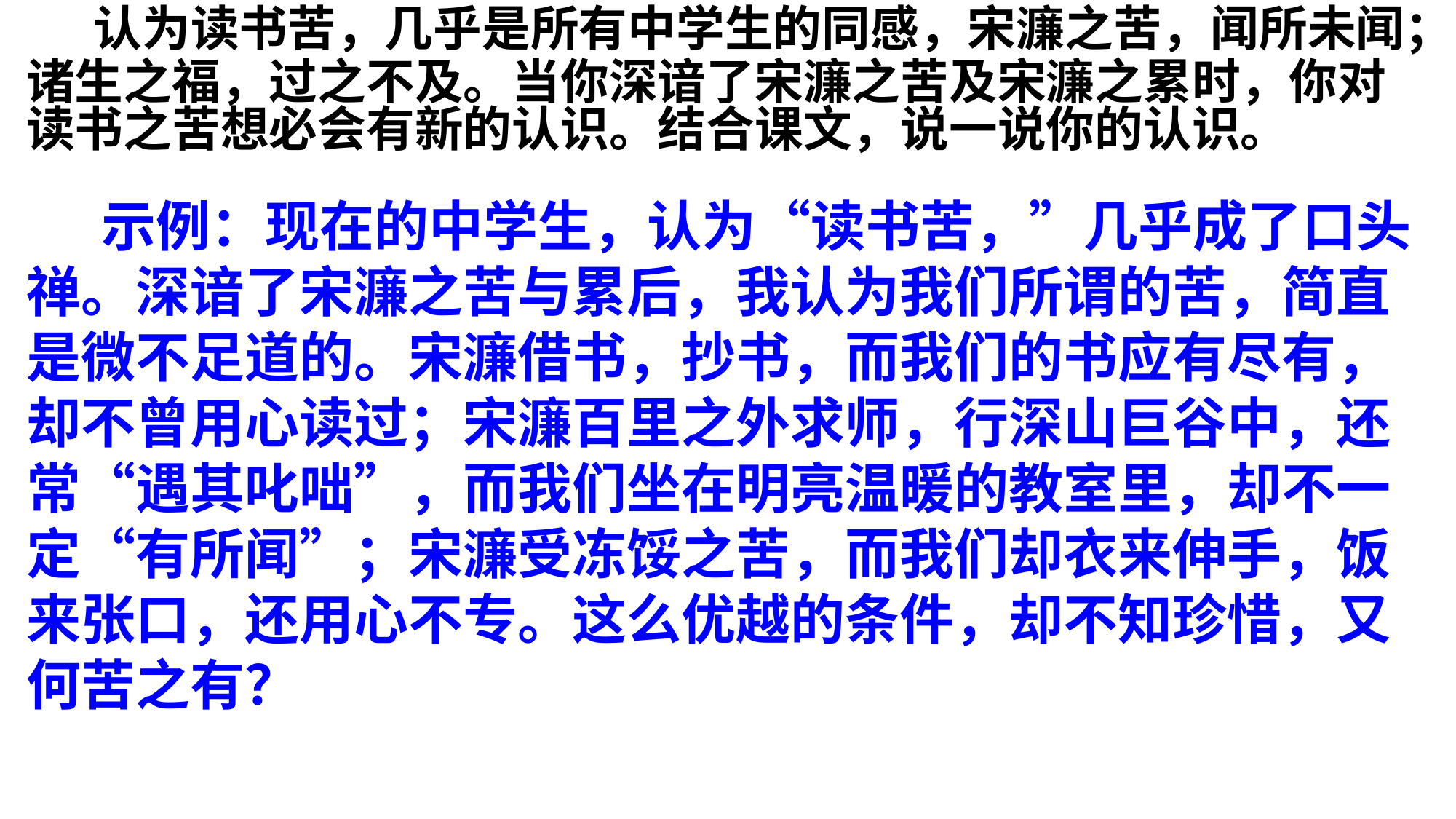

认为读书苦，几乎是所有中学生的同感，宋濂之苦，闻所未闻；诸生之福，过之不及。当你深谙了宋濂之苦及宋濂之累时，你对读书之苦想必会有新的认识。结合课文，说一说你的认识。
     示例：现在的中学生，认为“读书苦，”几乎成了口头禅。深谙了宋濂之苦与累后，我认为我们所谓的苦，简直是微不足道的。宋濂借书，抄书，而我们的书应有尽有，却不曾用心读过；宋濂百里之外求师，行深山巨谷中，还常“遇其叱咄”，而我们坐在明亮温暖的教室里，却不一定“有所闻”；宋濂受冻馁之苦，而我们却衣来伸手，饭来张口，还用心不专。这么优越的条件，却不知珍惜，又何苦之有？